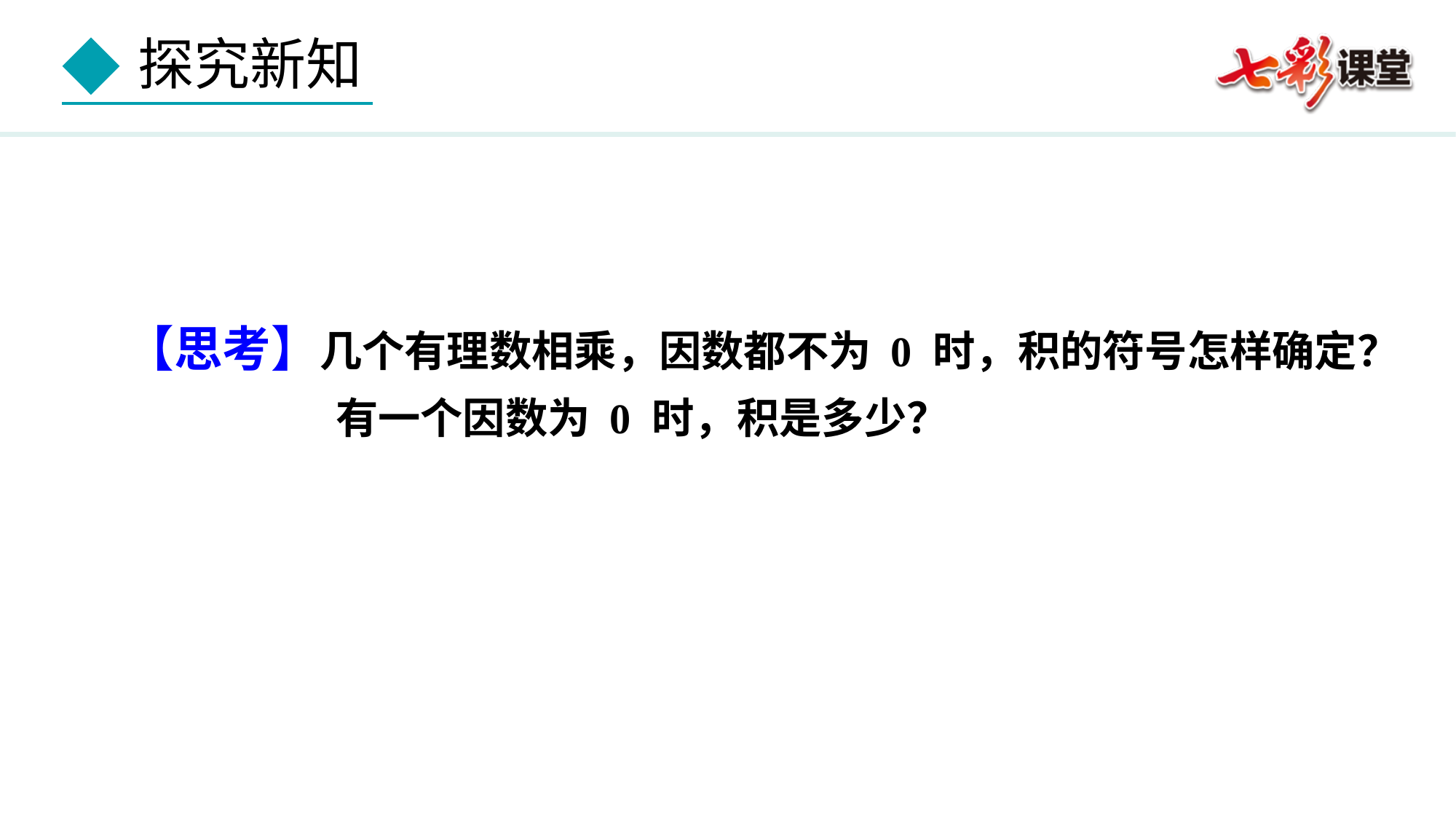

【思考】几个有理数相乘，因数都不为 0 时，积的符号怎样确定？ 有一个因数为 0 时，积是多少？